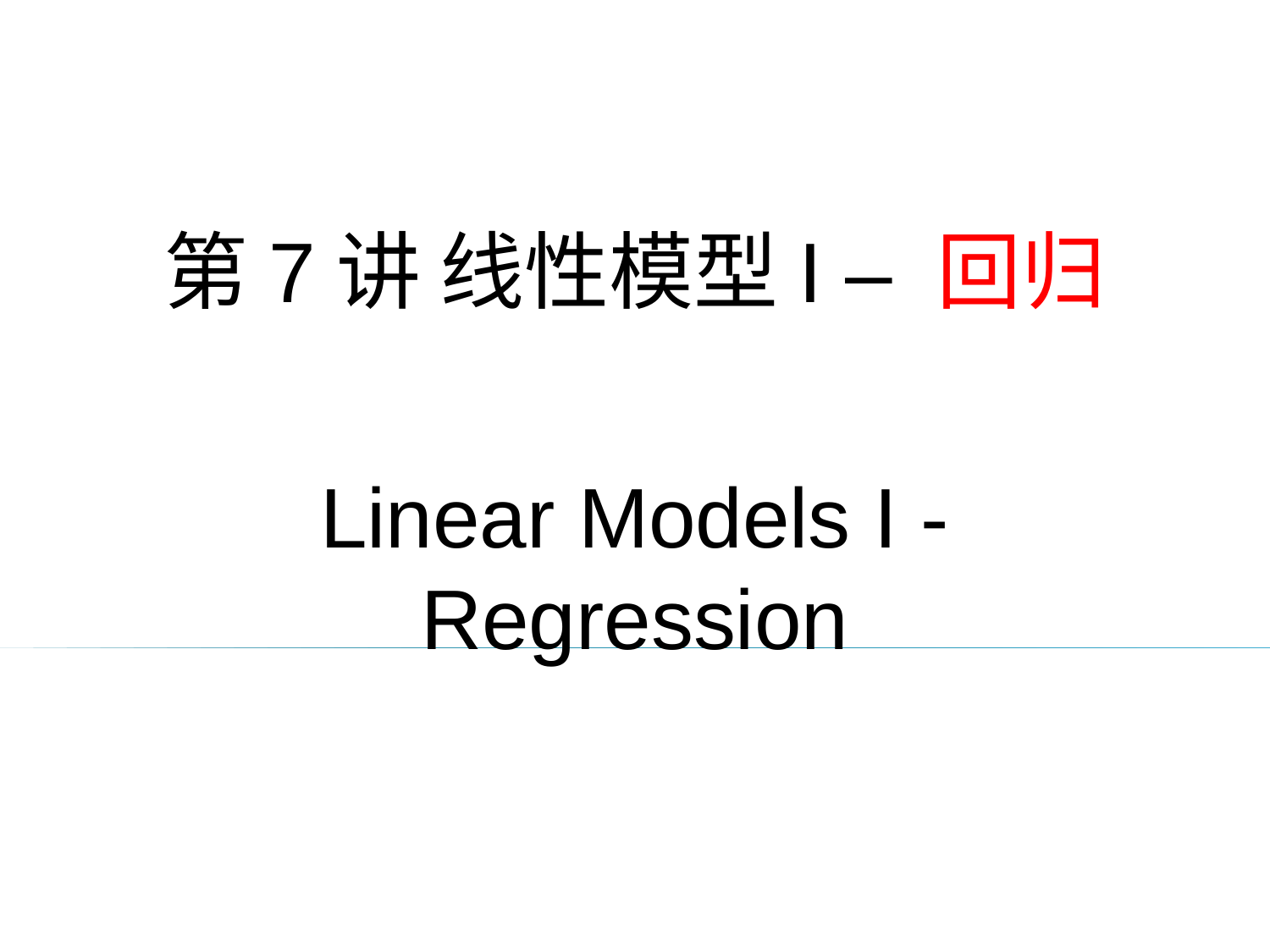

第7讲 线性模型I – 回归

Linear Models I - Regression